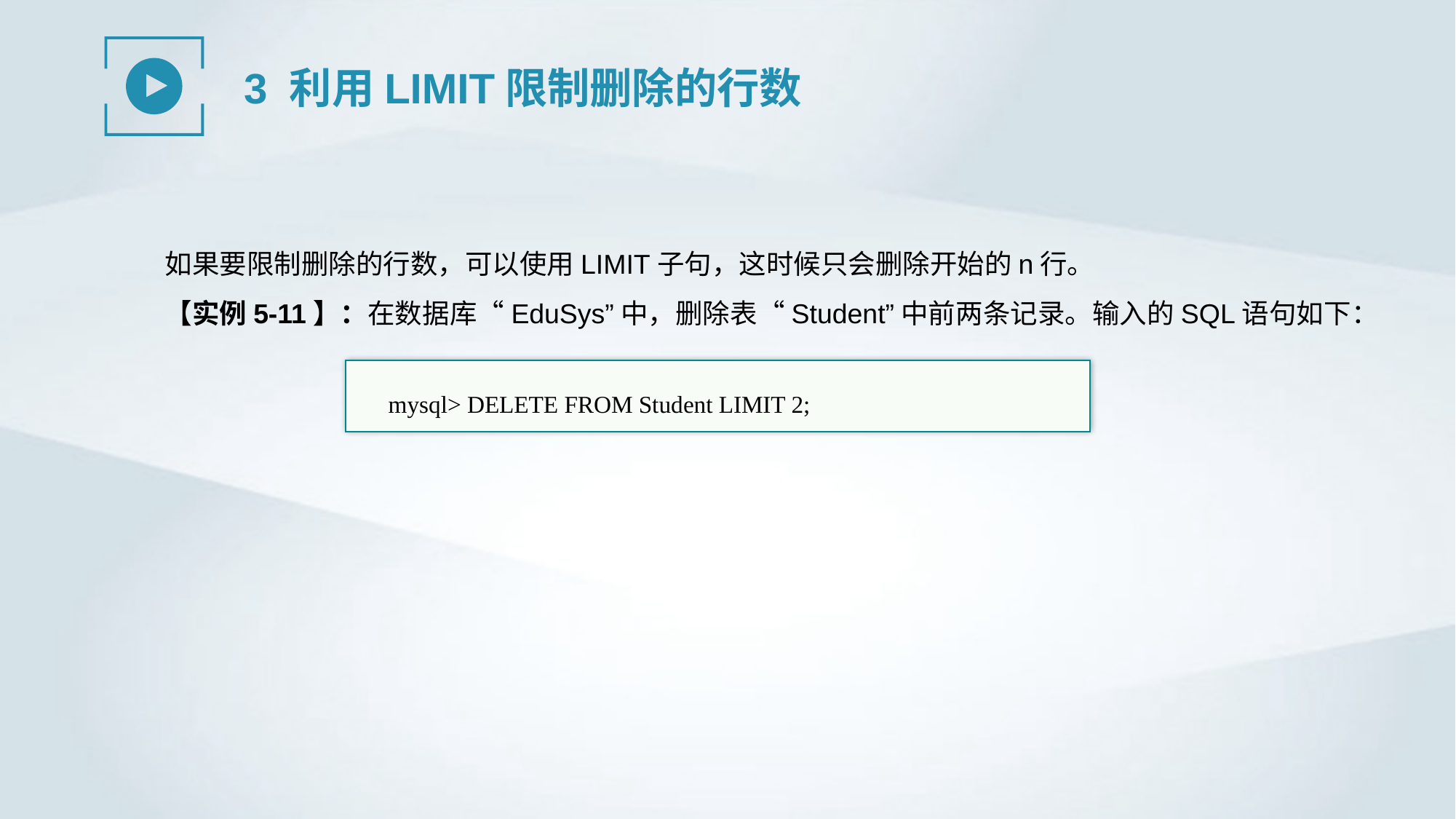

3 利用LIMIT限制删除的行数
如果要限制删除的行数，可以使用LIMIT子句，这时候只会删除开始的n行。
【实例5-11】：在数据库“EduSys”中，删除表“Student”中前两条记录。输入的SQL语句如下：
mysql> DELETE FROM Student LIMIT 2;